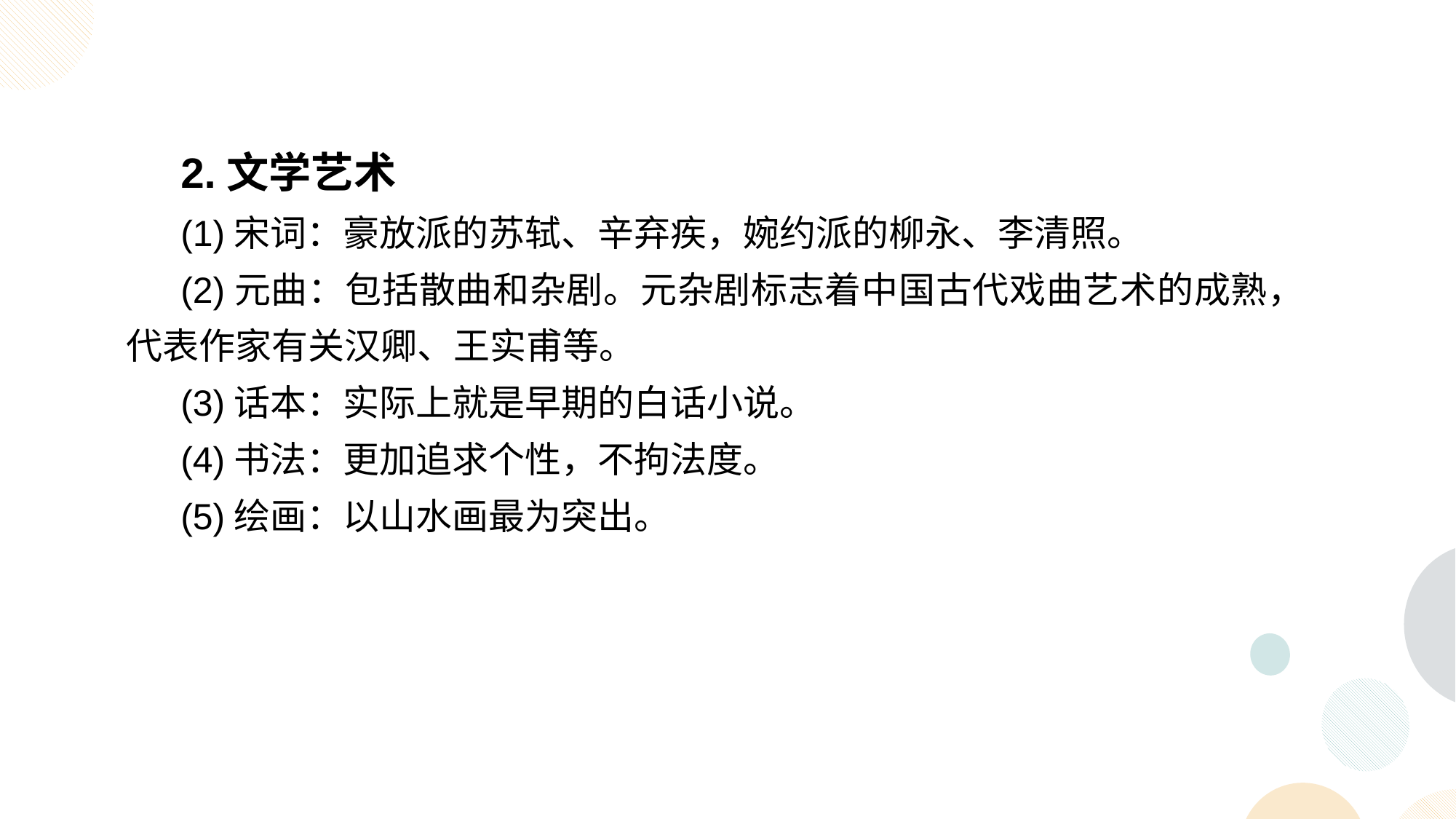

2.文学艺术
(1)宋词：豪放派的苏轼、辛弃疾，婉约派的柳永、李清照。
(2)元曲：包括散曲和杂剧。元杂剧标志着中国古代戏曲艺术的成熟，代表作家有关汉卿、王实甫等。
(3)话本：实际上就是早期的白话小说。
(4)书法：更加追求个性，不拘法度。
(5)绘画：以山水画最为突出。